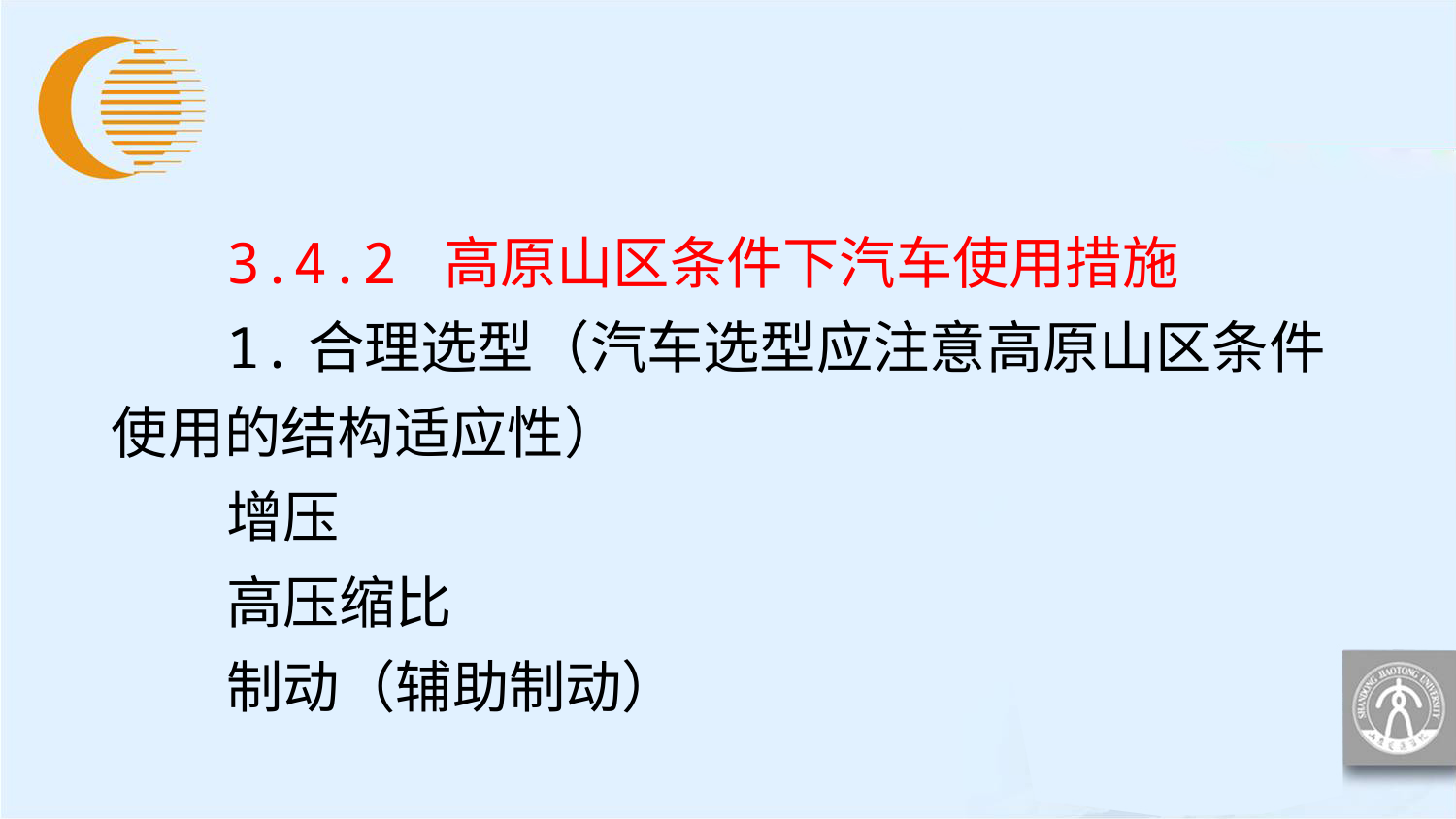

3.4.2 高原山区条件下汽车使用措施
1.合理选型（汽车选型应注意高原山区条件使用的结构适应性）
增压
高压缩比
制动（辅助制动）